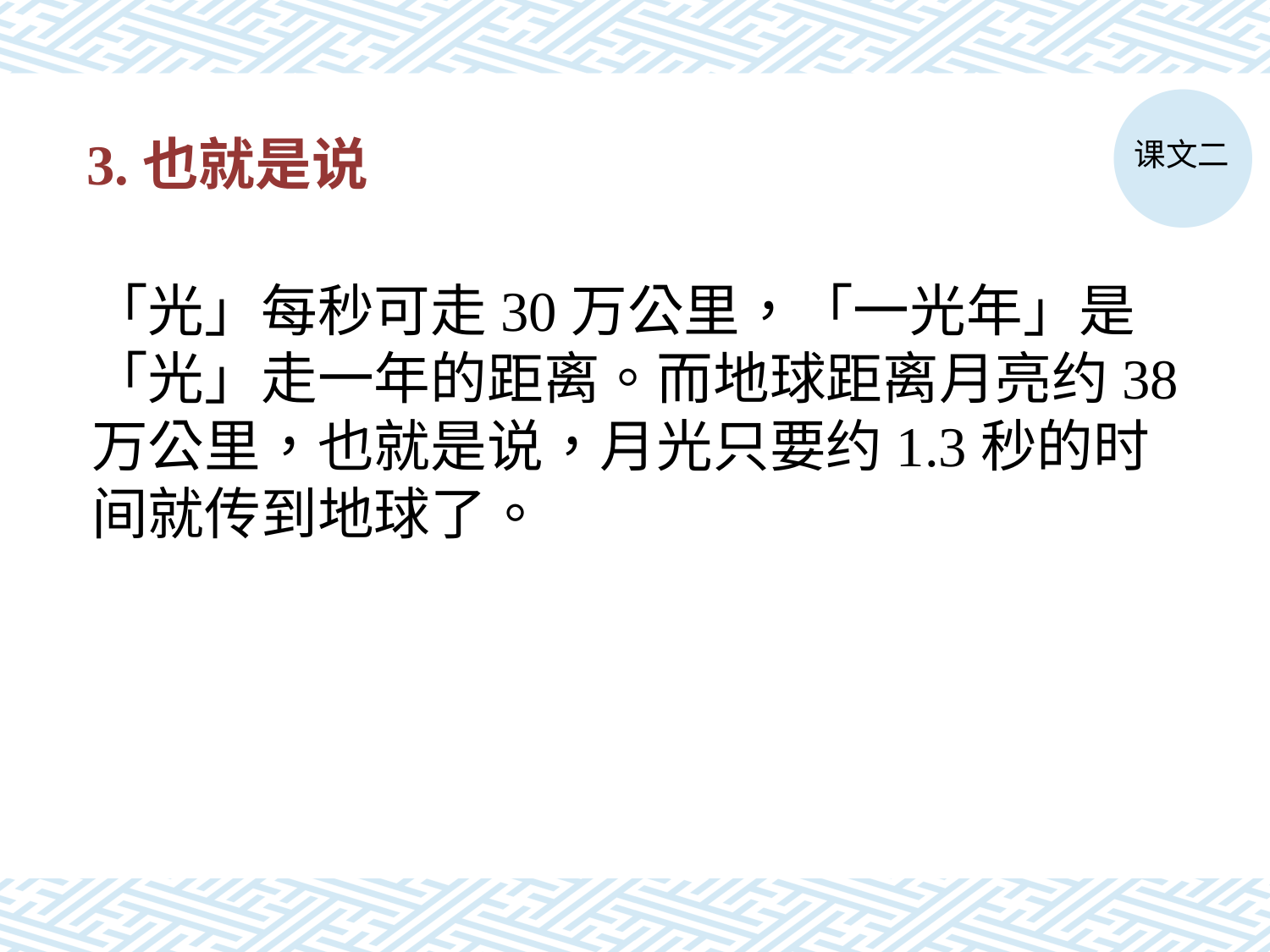

课文二
# 3.也就是说
「光」每秒可走30万公里，「一光年」是「光」走一年的距离。而地球距离月亮约38万公里，也就是说，月光只要约1.3秒的时间就传到地球了。